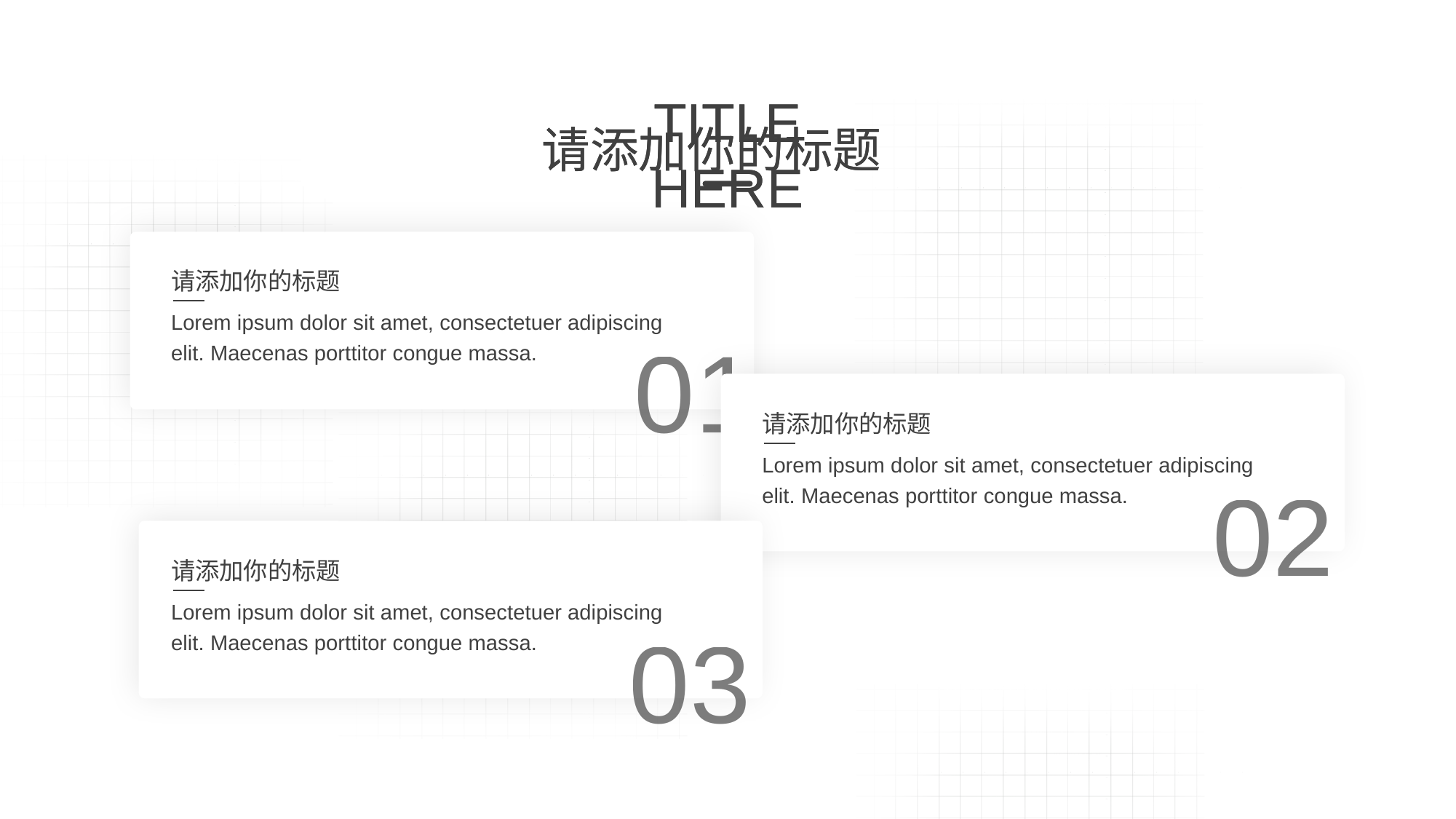

TITLE HERE
请添加你的标题

请添加你的标题
Lorem ipsum dolor sit amet, consectetuer adipiscing elit. Maecenas porttitor congue massa.
01

请添加你的标题
Lorem ipsum dolor sit amet, consectetuer adipiscing elit. Maecenas porttitor congue massa.
02

请添加你的标题

Lorem ipsum dolor sit amet, consectetuer adipiscing elit. Maecenas porttitor congue massa.
03